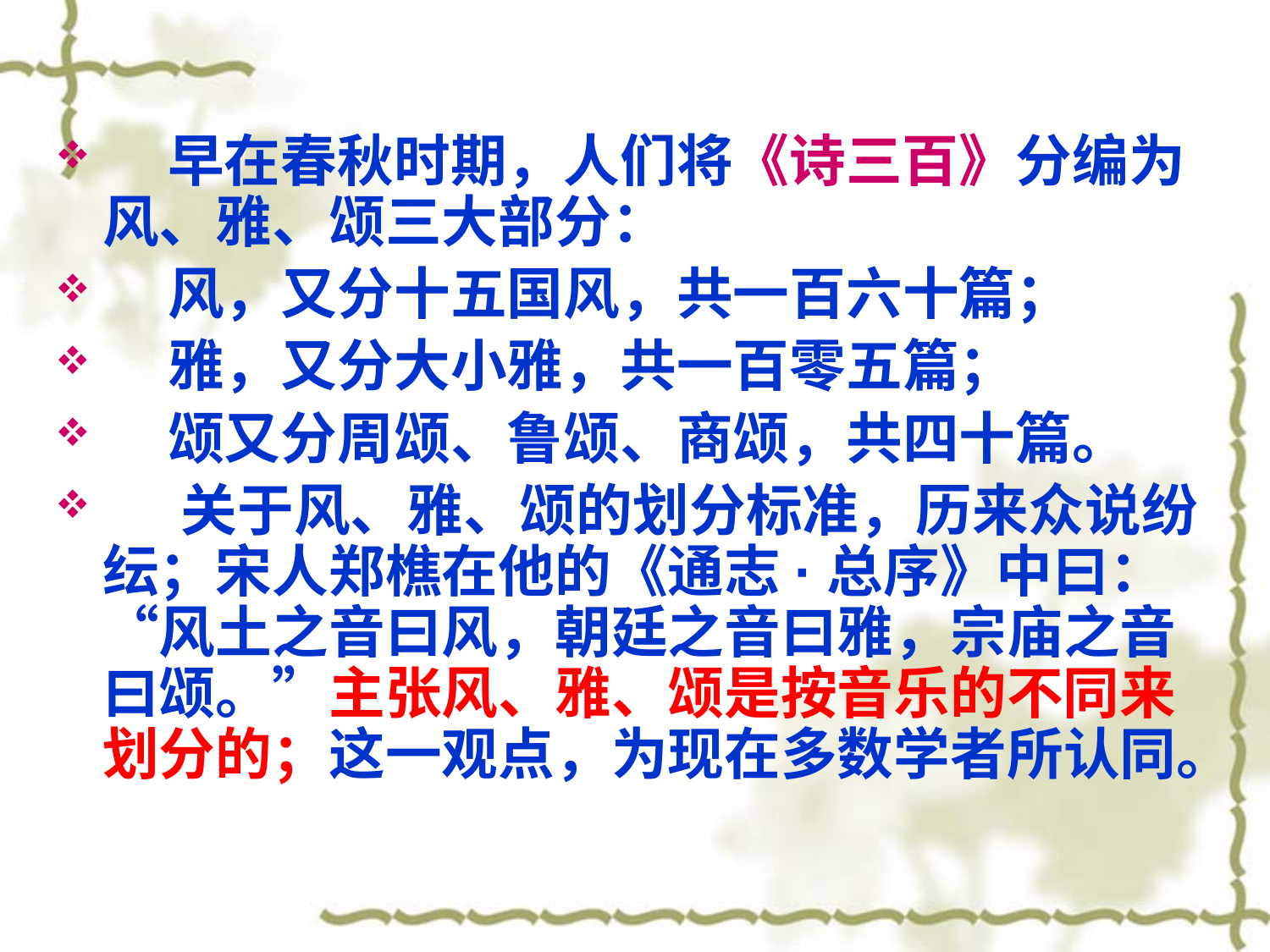

#
    早在春秋时期，人们将《诗三百》分编为风、雅、颂三大部分：
    风，又分十五国风，共一百六十篇；
    雅，又分大小雅，共一百零五篇；
    颂又分周颂、鲁颂、商颂，共四十篇。
     关于风、雅、颂的划分标准，历来众说纷纭；宋人郑樵在他的《通志·总序》中曰：“风土之音曰风，朝廷之音曰雅，宗庙之音曰颂。”主张风、雅、颂是按音乐的不同来划分的；这一观点，为现在多数学者所认同。